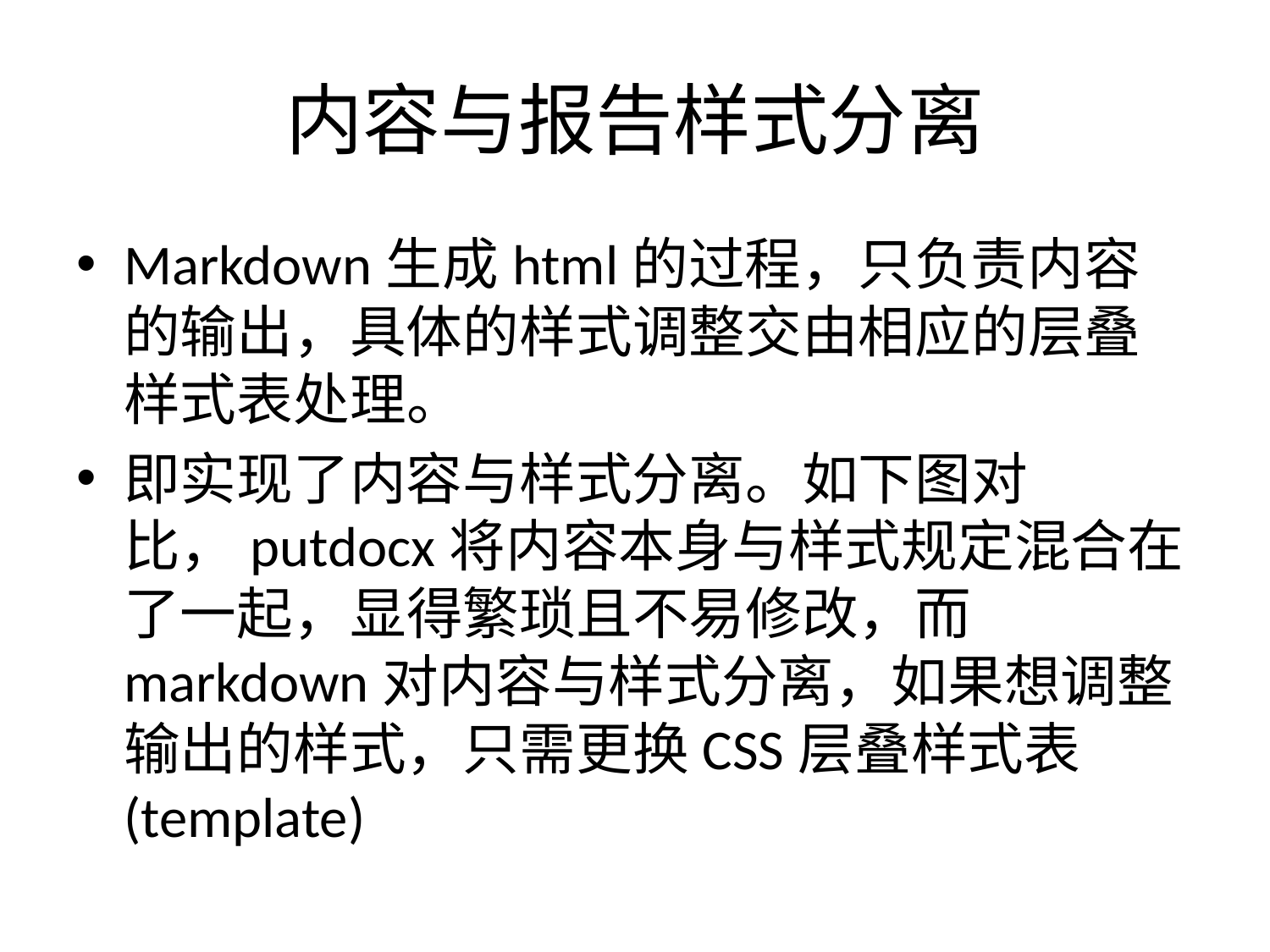

# 内容与报告样式分离
Markdown生成html的过程，只负责内容的输出，具体的样式调整交由相应的层叠样式表处理。
即实现了内容与样式分离。如下图对比，putdocx将内容本身与样式规定混合在了一起，显得繁琐且不易修改，而markdown对内容与样式分离，如果想调整输出的样式，只需更换CSS层叠样式表(template)